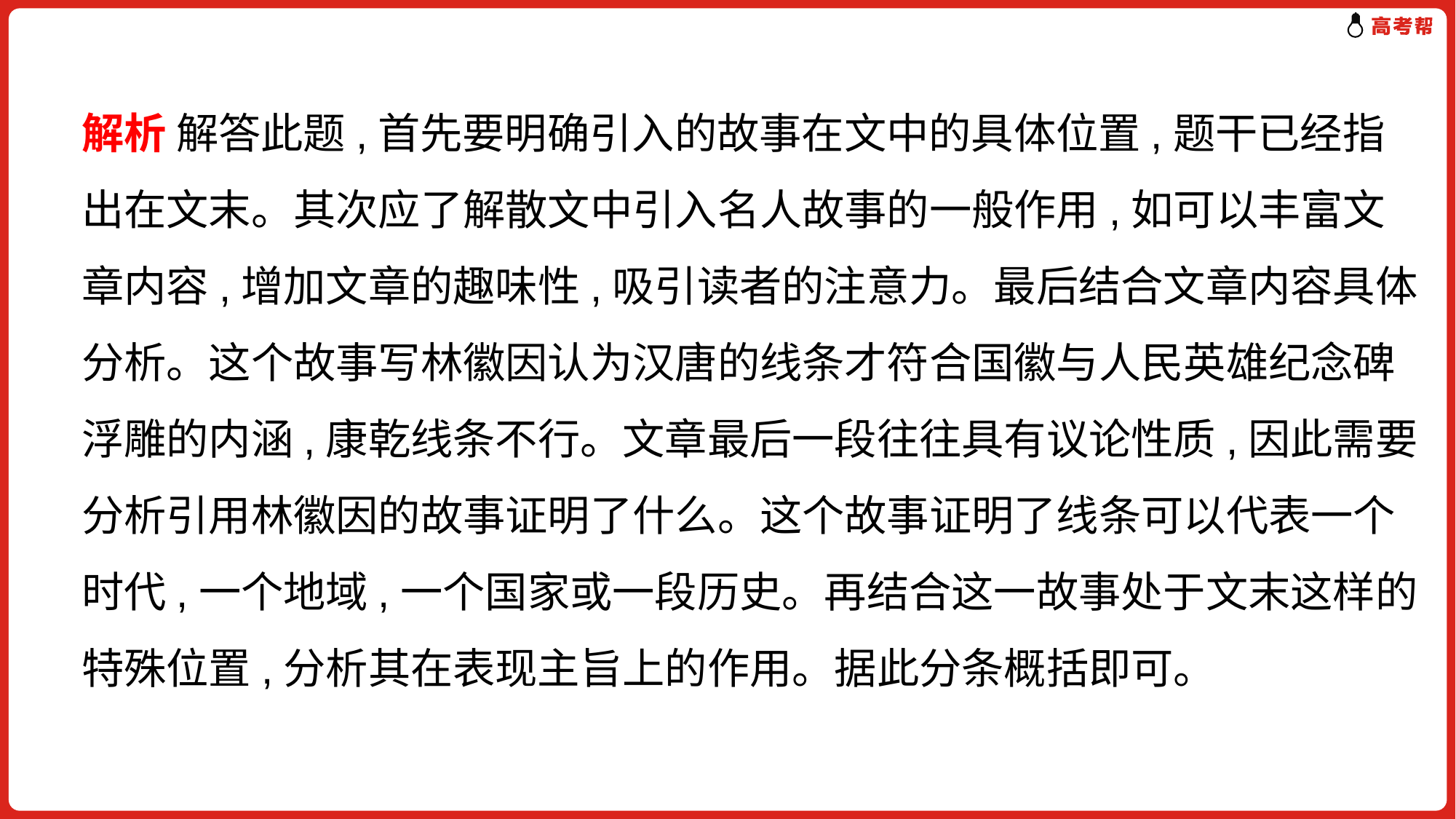

解析 解答此题,首先要明确引入的故事在文中的具体位置,题干已经指出在文末。其次应了解散文中引入名人故事的一般作用,如可以丰富文章内容,增加文章的趣味性,吸引读者的注意力。最后结合文章内容具体分析。这个故事写林徽因认为汉唐的线条才符合国徽与人民英雄纪念碑浮雕的内涵,康乾线条不行。文章最后一段往往具有议论性质,因此需要分析引用林徽因的故事证明了什么。这个故事证明了线条可以代表一个时代,一个地域,一个国家或一段历史。再结合这一故事处于文末这样的特殊位置,分析其在表现主旨上的作用。据此分条概括即可。